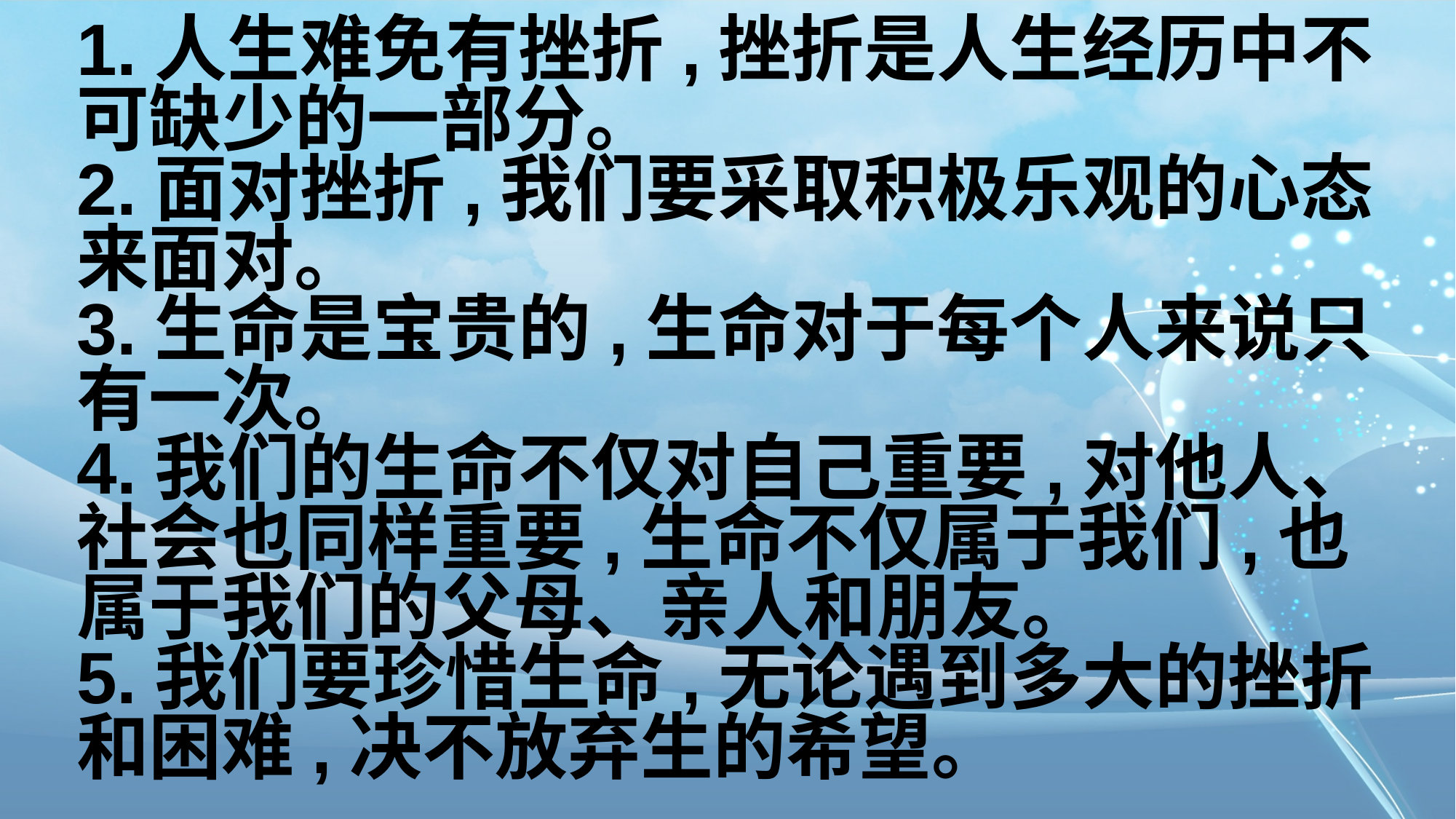

1.人生难免有挫折,挫折是人生经历中不可缺少的一部分。
2.面对挫折,我们要采取积极乐观的心态来面对。
3.生命是宝贵的,生命对于每个人来说只有一次。
4.我们的生命不仅对自己重要,对他人、社会也同样重要,生命不仅属于我们,也属于我们的父母、亲人和朋友。
5.我们要珍惜生命,无论遇到多大的挫折和困难,决不放弃生的希望。